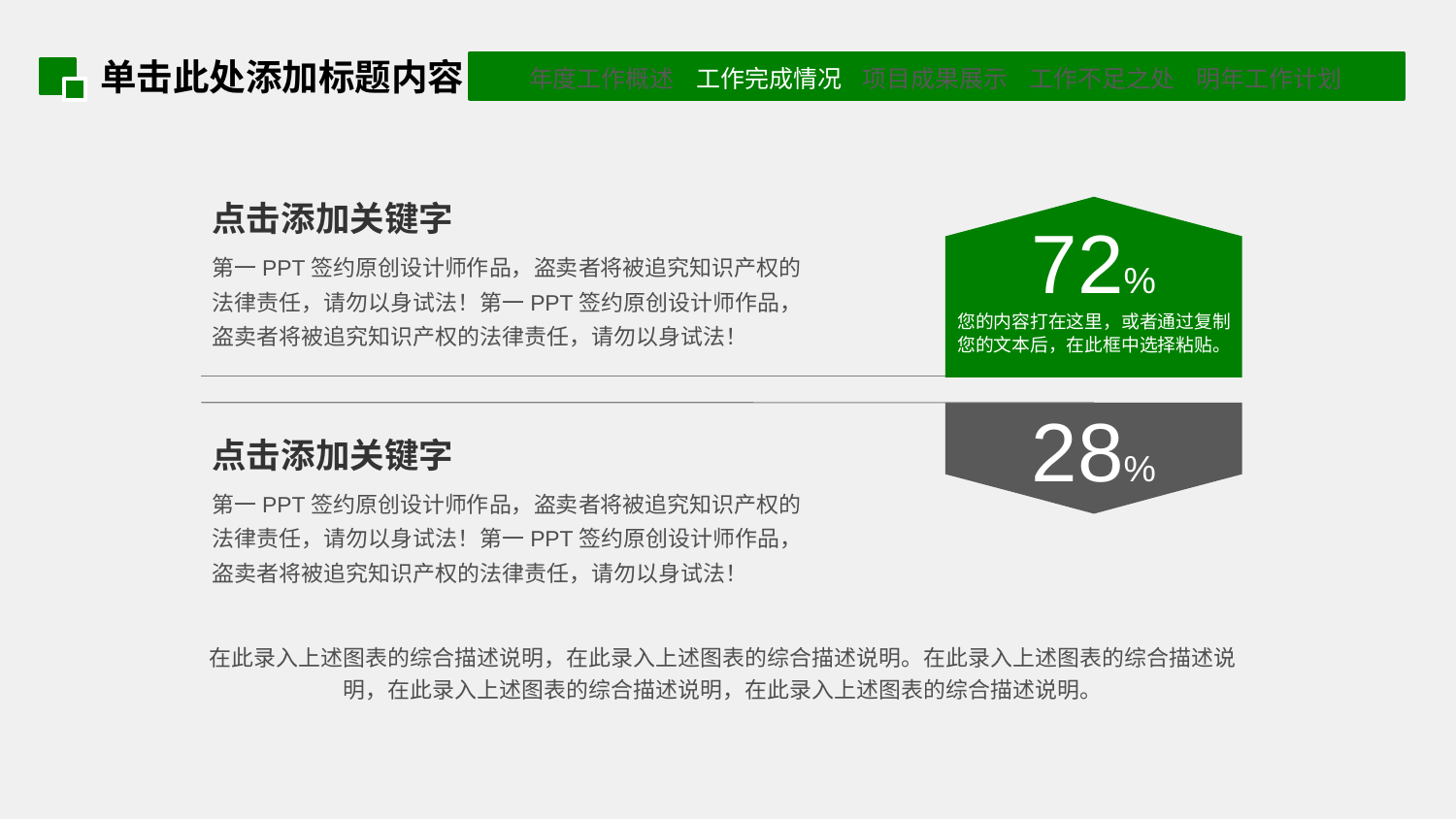

单击此处添加标题内容
点击添加关键字
72%
您的内容打在这里，或者通过复制您的文本后，在此框中选择粘贴。
第一PPT签约原创设计师作品，盗卖者将被追究知识产权的法律责任，请勿以身试法！第一PPT签约原创设计师作品，盗卖者将被追究知识产权的法律责任，请勿以身试法！
28%

点击添加关键字
第一PPT签约原创设计师作品，盗卖者将被追究知识产权的法律责任，请勿以身试法！第一PPT签约原创设计师作品，盗卖者将被追究知识产权的法律责任，请勿以身试法！
在此录入上述图表的综合描述说明，在此录入上述图表的综合描述说明。在此录入上述图表的综合描述说明，在此录入上述图表的综合描述说明，在此录入上述图表的综合描述说明。